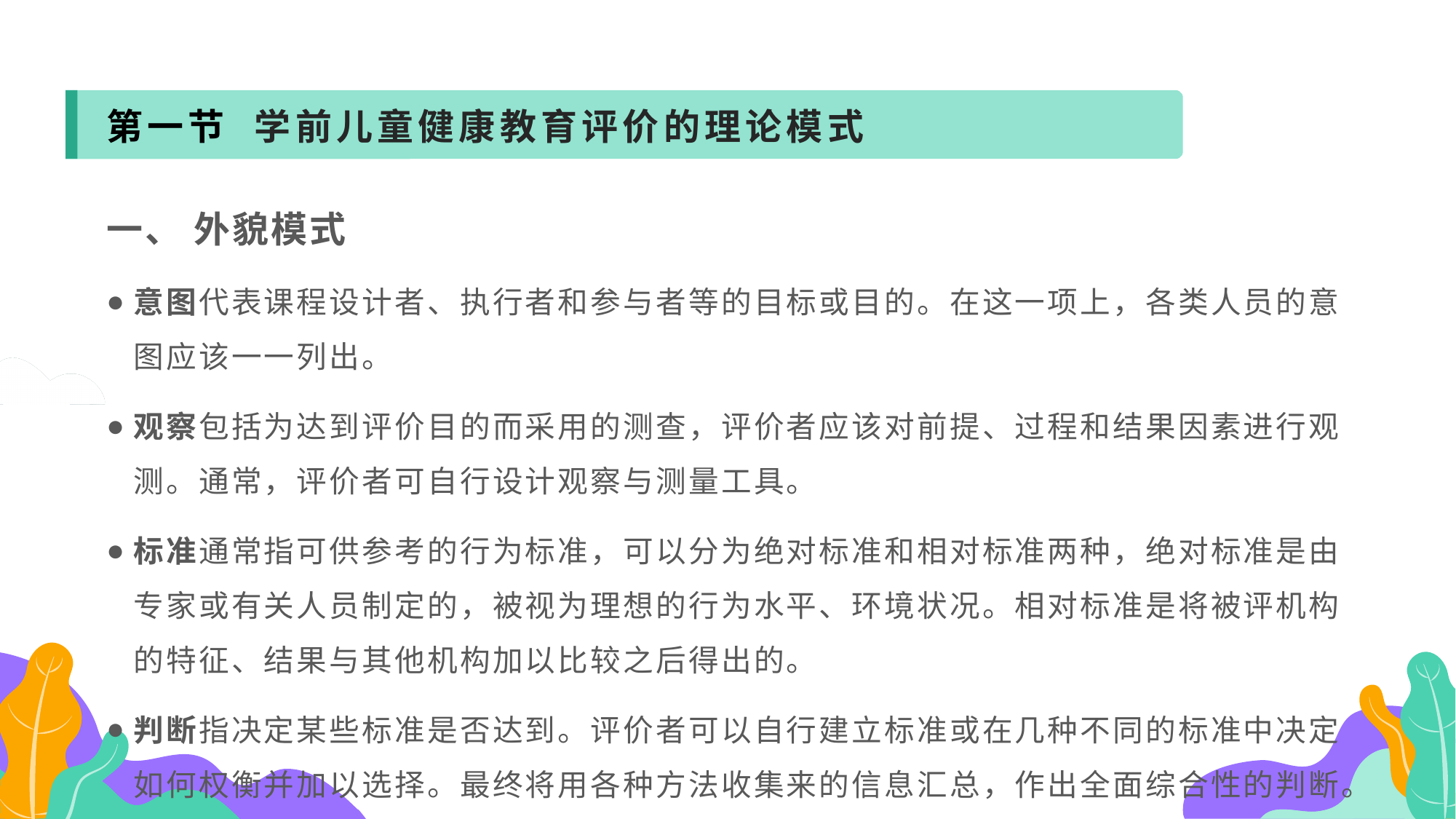

第一节  学前儿童健康教育评价的理论模式
一、 外貌模式
意图代表课程设计者、执行者和参与者等的目标或目的。在这一项上，各类人员的意图应该一一列出。
观察包括为达到评价目的而采用的测查，评价者应该对前提、过程和结果因素进行观测。通常，评价者可自行设计观察与测量工具。
标准通常指可供参考的行为标准，可以分为绝对标准和相对标准两种，绝对标准是由专家或有关人员制定的，被视为理想的行为水平、环境状况。相对标准是将被评机构的特征、结果与其他机构加以比较之后得出的。
判断指决定某些标准是否达到。评价者可以自行建立标准或在几种不同的标准中决定如何权衡并加以选择。最终将用各种方法收集来的信息汇总，作出全面综合性的判断。